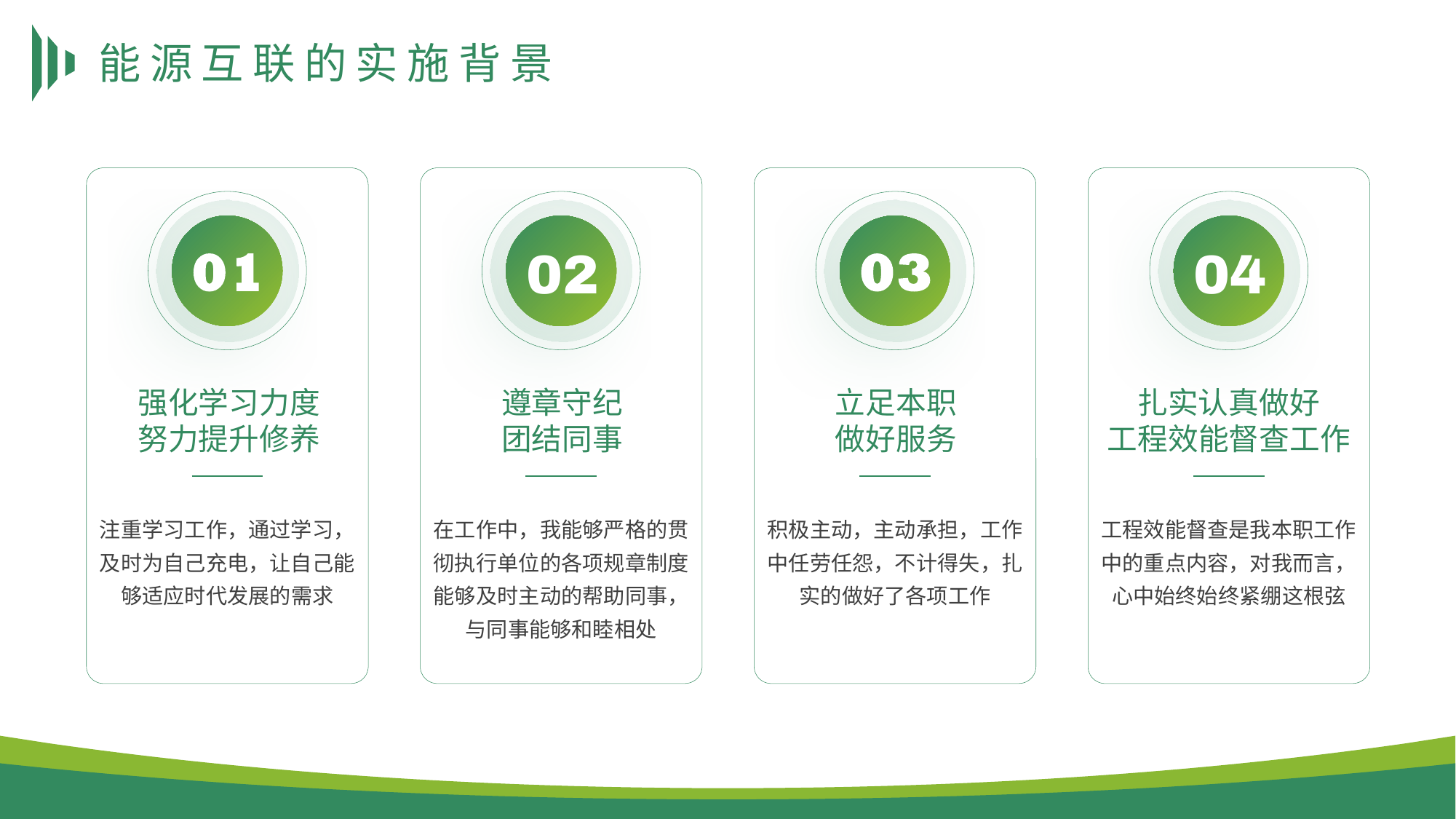

# 能源互联的实施背景

02
04

强化学习力度
努力提升修养
遵章守纪
团结同事
立足本职
做好服务
扎实认真做好
工程效能督查工作
注重学习工作，通过学习，及时为自己充电，让自己能够适应时代发展的需求
在工作中，我能够严格的贯彻执行单位的各项规章制度
能够及时主动的帮助同事，与同事能够和睦相处
积极主动，主动承担，工作中任劳任怨，不计得失，扎实的做好了各项工作
工程效能督查是我本职工作中的重点内容，对我而言，心中始终始终紧绷这根弦